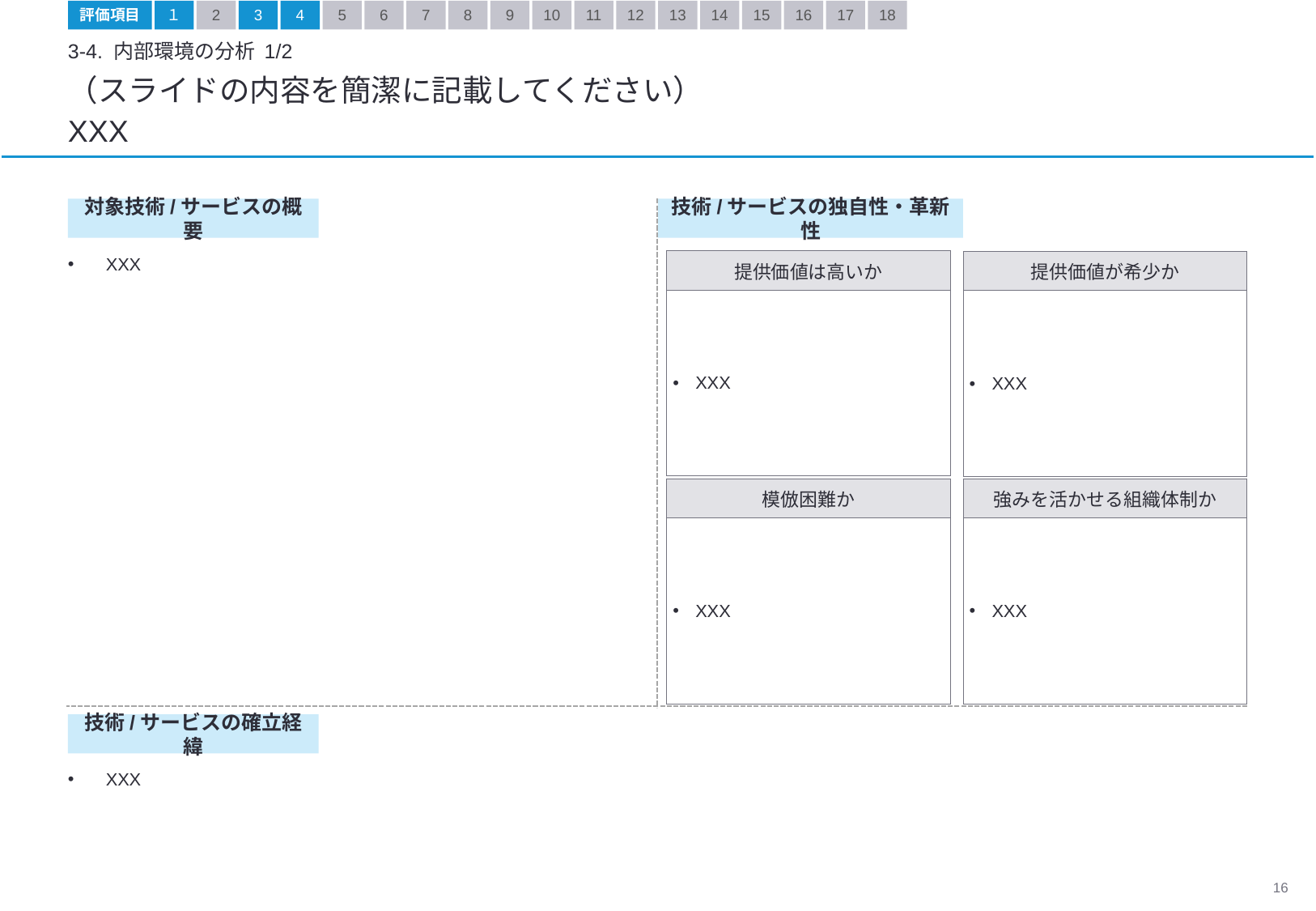

評価項目
１
2
3
4
5
6
7
8
9
10
11
12
13
14
15
16
17
18
3-4. 内部環境の分析 1/2
（スライドの内容を簡潔に記載してください）
XXX
対象技術/サービスの概要
技術/サービスの独自性・革新性
XXX
| 提供価値は高いか |
| --- |
| XXX |
| 提供価値が希少か |
| --- |
| XXX |
| 模倣困難か |
| --- |
| XXX |
| 強みを活かせる組織体制か |
| --- |
| XXX |
技術/サービスの確立経緯
XXX